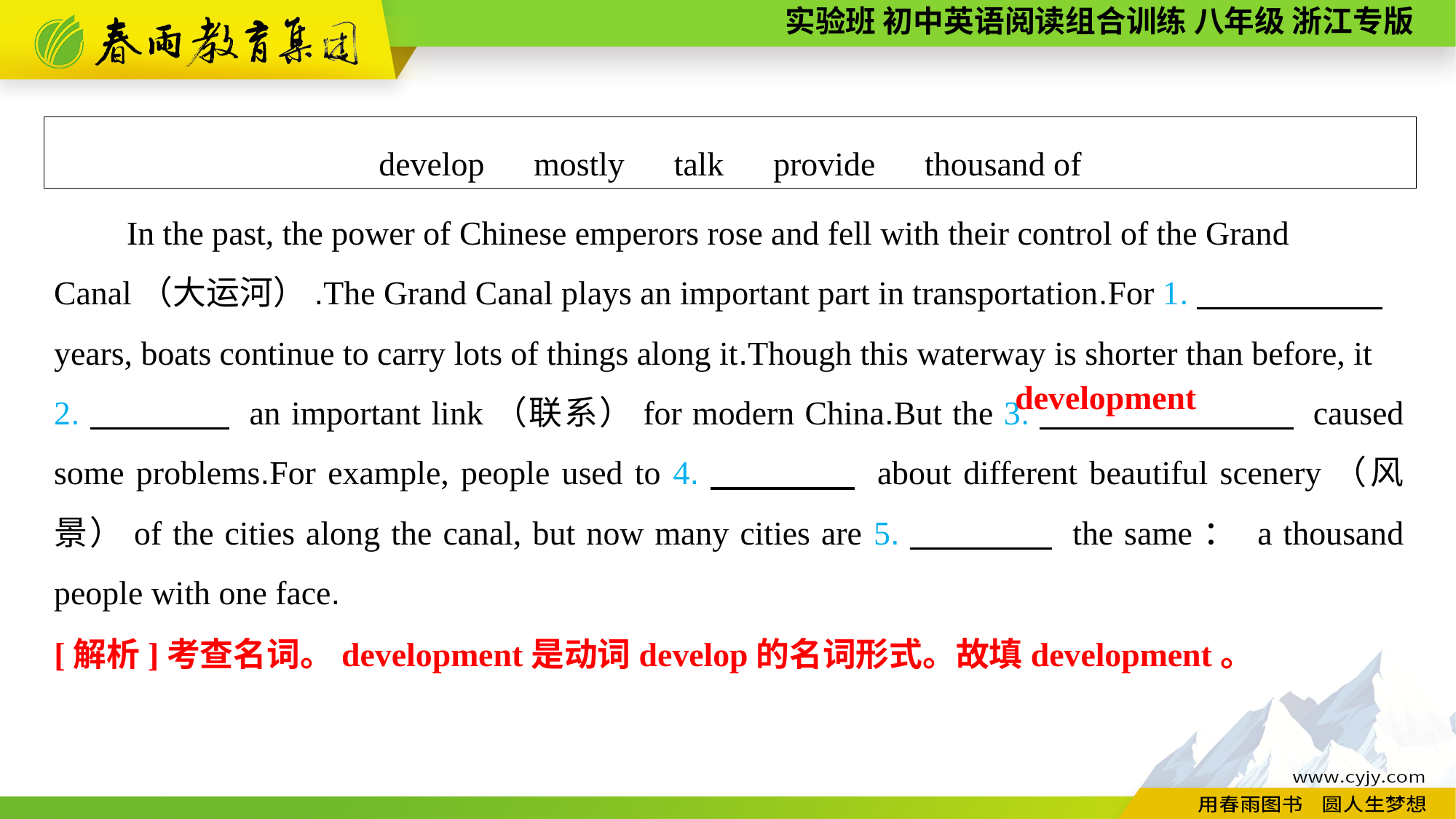

develop　mostly　talk　provide　thousand of
In the past, the power of Chinese emperors rose and fell with their control of the Grand Canal（大运河）.The Grand Canal plays an important part in transportation.For 1.　　       　　 years, boats continue to carry lots of things along it.Though this waterway is shorter than before, it
2.　　　　 an important link（联系）for modern China.But the 3.　　            　　 caused some problems.For example, people used to 4.　　　　 about different beautiful scenery（风景）of the cities along the canal, but now many cities are 5.　　　　 the same： a thousand people with one face.
development
[解析]考查名词。development是动词develop的名词形式。故填development。